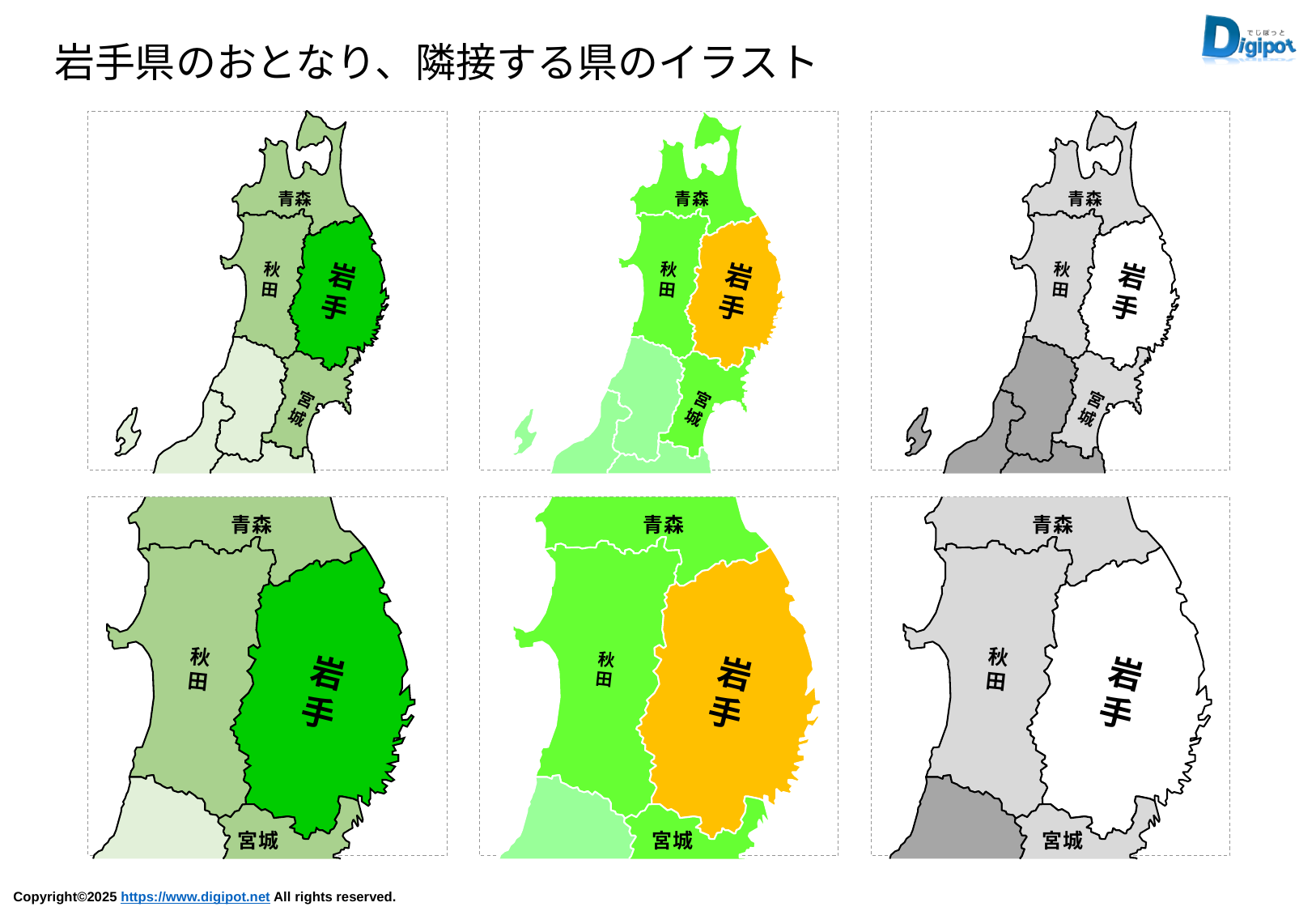

岩手県のおとなり、隣接する県のイラスト

青森

秋
田
岩
手

宮
城

青森

秋
田
岩
手

宮
城

青森

秋
田
岩
手

宮
城

青森

秋
田
岩
手

宮城

青森

秋
田
岩
手

宮城

青森

秋
田
岩
手

宮城